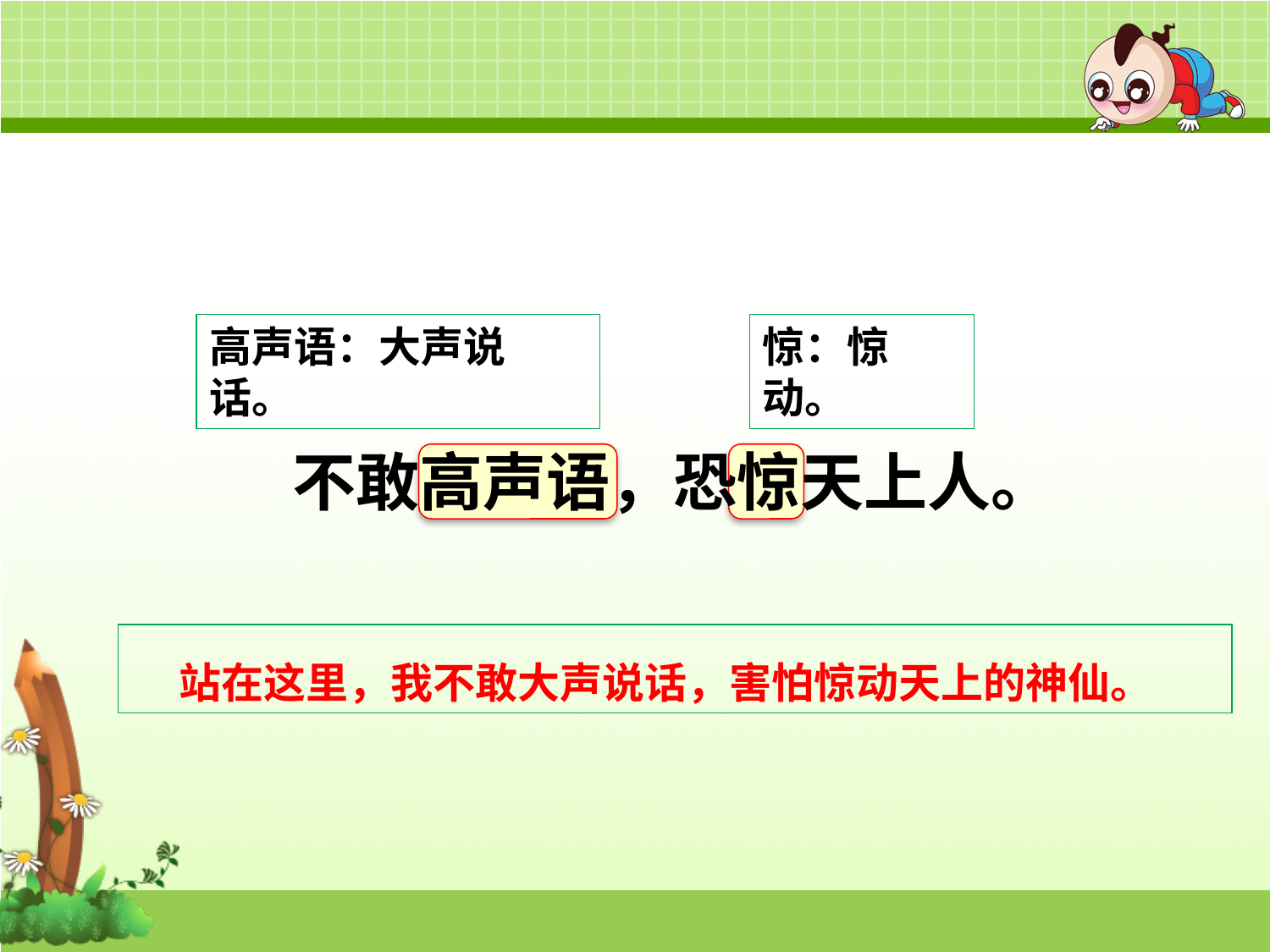

高声语：大声说话。
惊：惊动。
不敢高声语，恐惊天上人。

    站在这里，我不敢大声说话，害怕惊动天上的神仙。